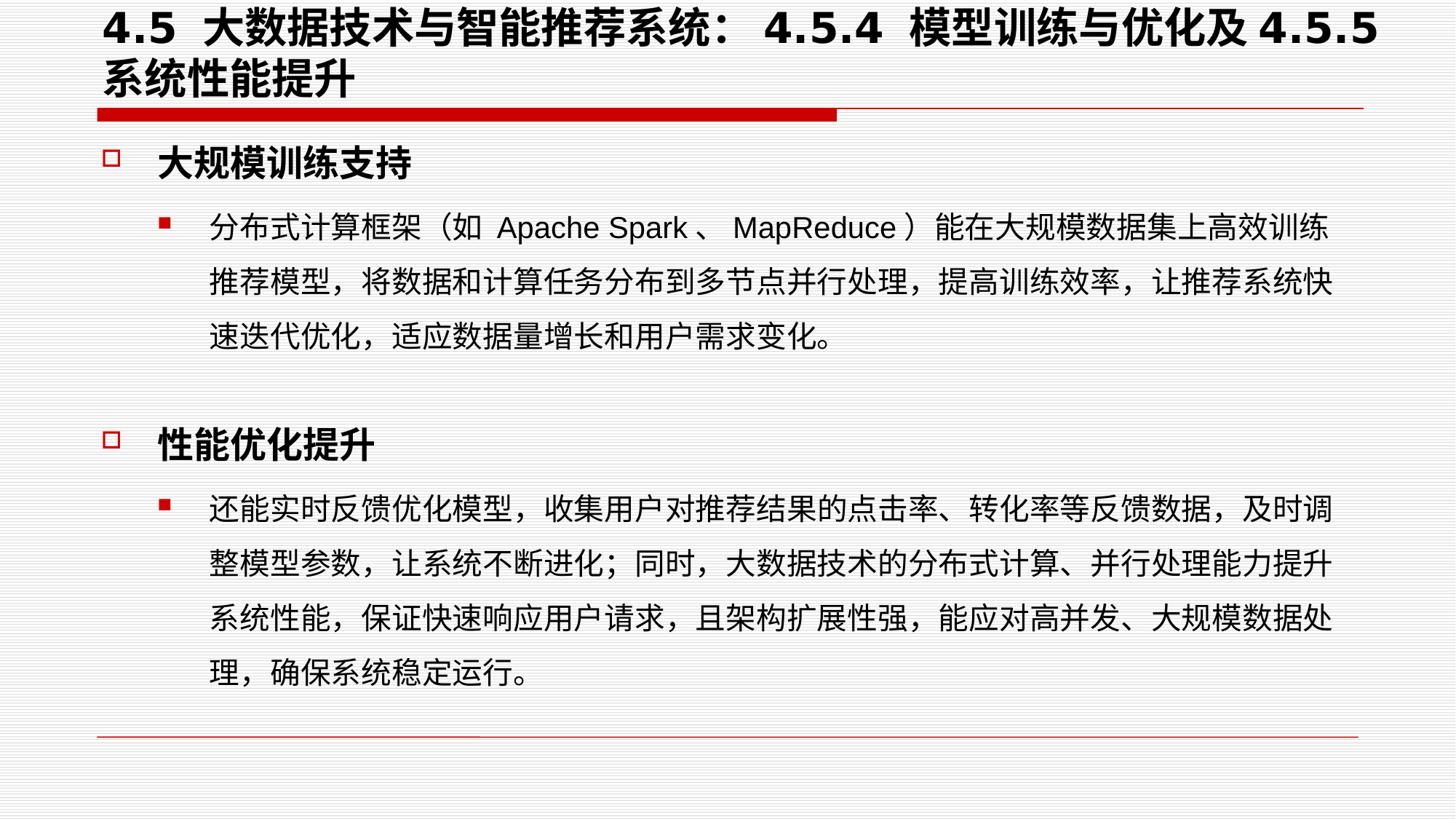

# 4.5 大数据技术与智能推荐系统：4.5.4 模型训练与优化及4.5.5系统性能提升
大规模训练支持
分布式计算框架（如 Apache Spark、MapReduce）能在大规模数据集上高效训练推荐模型，将数据和计算任务分布到多节点并行处理，提高训练效率，让推荐系统快速迭代优化，适应数据量增长和用户需求变化。

性能优化提升
还能实时反馈优化模型，收集用户对推荐结果的点击率、转化率等反馈数据，及时调整模型参数，让系统不断进化；同时，大数据技术的分布式计算、并行处理能力提升系统性能，保证快速响应用户请求，且架构扩展性强，能应对高并发、大规模数据处理，确保系统稳定运行。